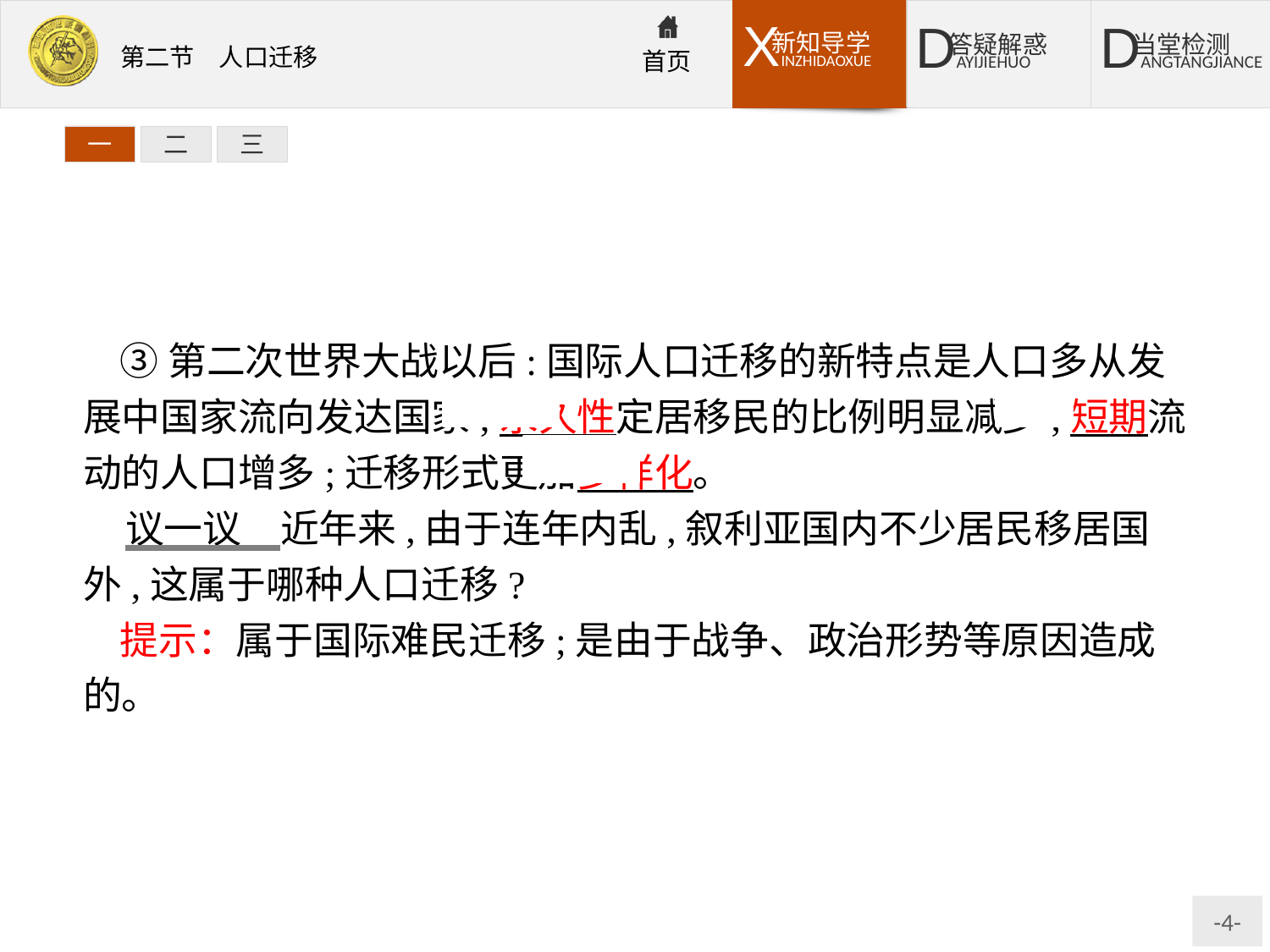

一
二
三
③第二次世界大战以后:国际人口迁移的新特点是人口多从发展中国家流向发达国家;永久性定居移民的比例明显减少,短期流动的人口增多;迁移形式更加多样化。
议一议　近年来,由于连年内乱,叙利亚国内不少居民移居国外,这属于哪种人口迁移?
提示：属于国际难民迁移;是由于战争、政治形势等原因造成的。